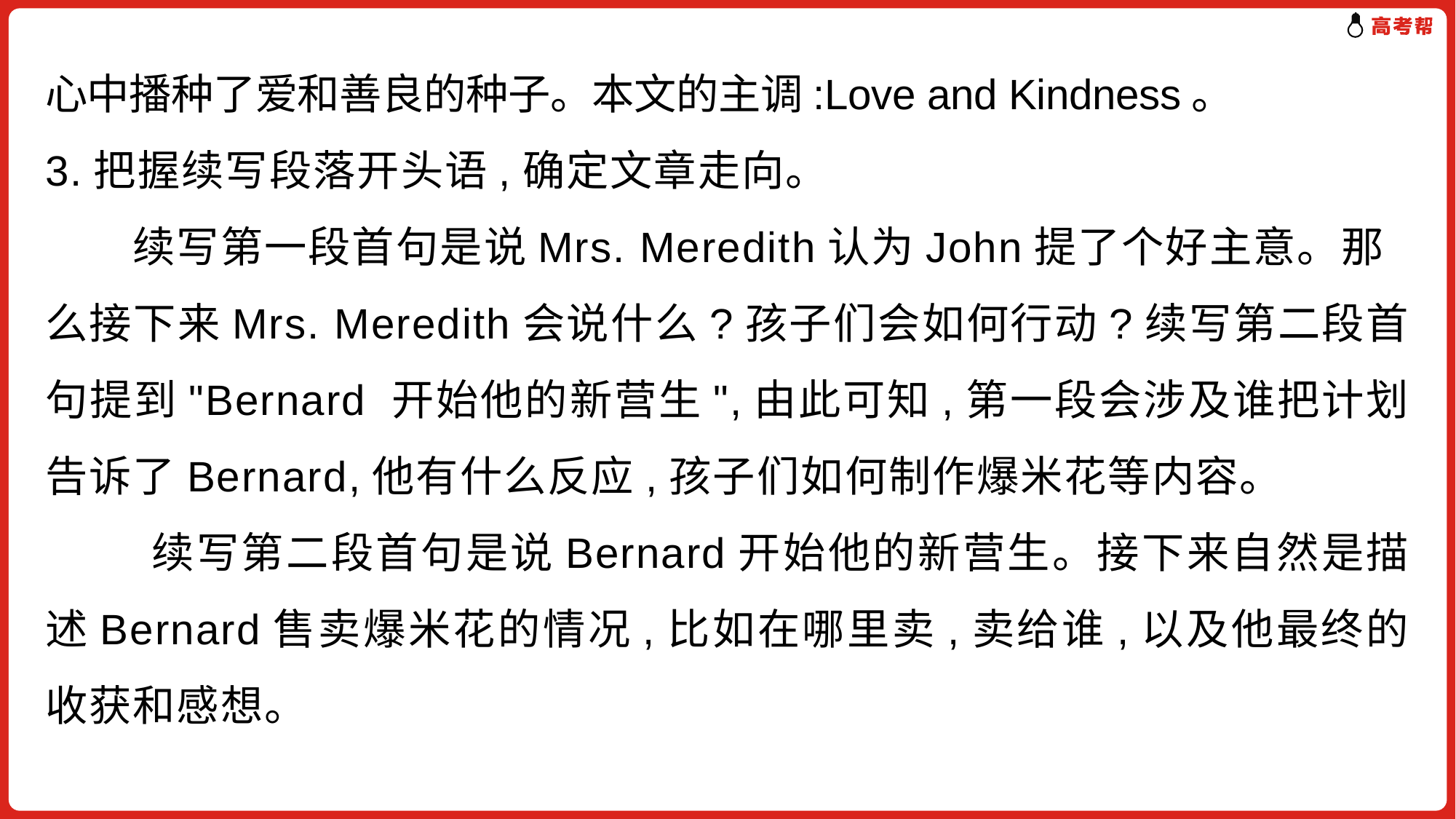

心中播种了爱和善良的种子。本文的主调:Love and Kindness。
3.把握续写段落开头语,确定文章走向。
　　续写第一段首句是说Mrs. Meredith认为John提了个好主意。那
么接下来Mrs. Meredith会说什么?孩子们会如何行动?续写第二段首句提到"Bernard 开始他的新营生",由此可知,第一段会涉及谁把计划告诉了Bernard,他有什么反应,孩子们如何制作爆米花等内容。
        续写第二段首句是说Bernard开始他的新营生。接下来自然是描述Bernard售卖爆米花的情况,比如在哪里卖,卖给谁,以及他最终的收获和感想。